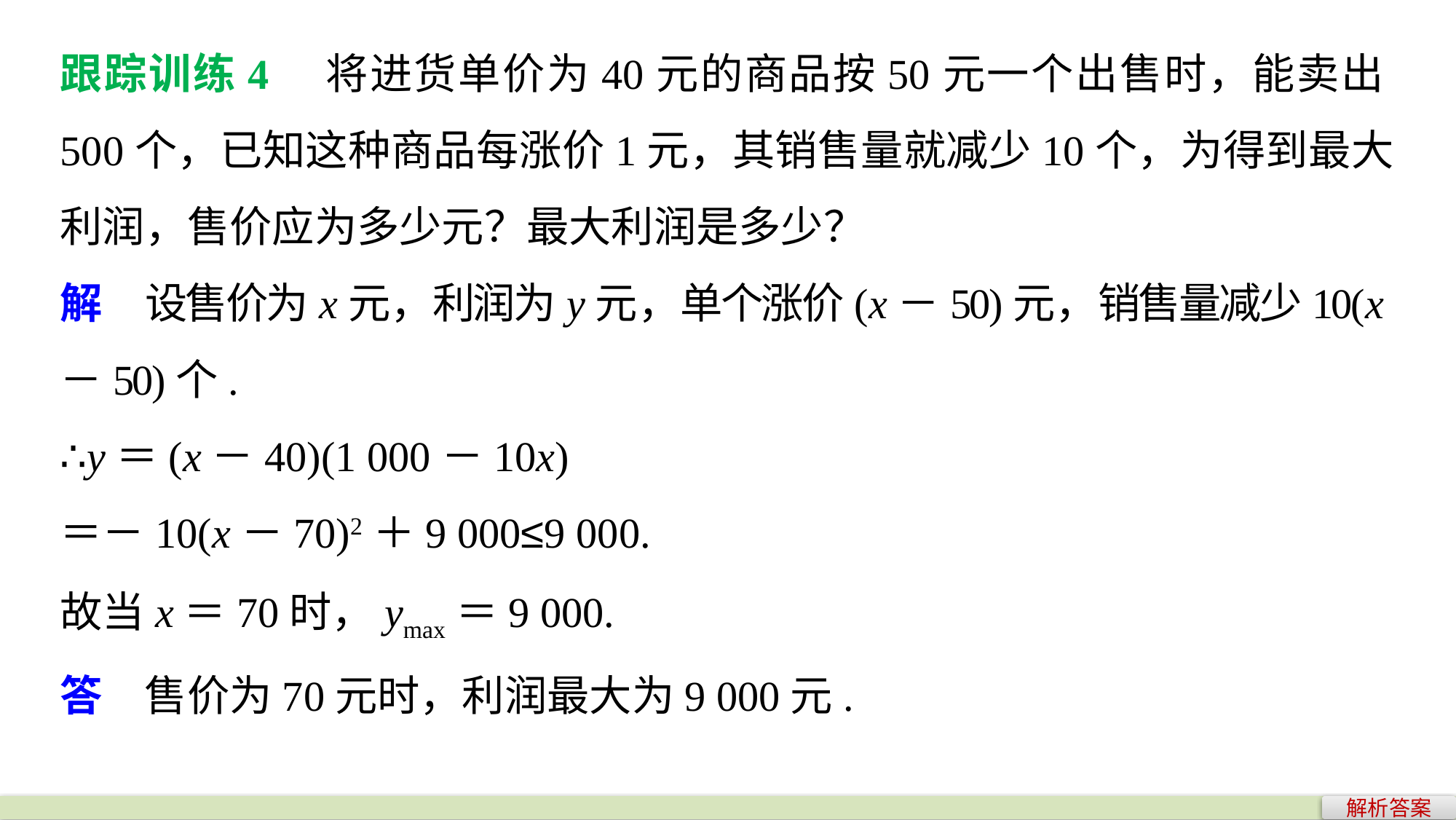

跟踪训练4　将进货单价为40元的商品按50元一个出售时，能卖出500个，已知这种商品每涨价1元，其销售量就减少10个，为得到最大利润，售价应为多少元？最大利润是多少？
解　设售价为x元，利润为y元，单个涨价(x－50)元，销售量减少10(x－50)个.
∴y＝(x－40)(1 000－10x)
＝－10(x－70)2＋9 000≤9 000.
故当x＝70时，ymax＝9 000.
答　售价为70元时，利润最大为9 000元.
解析答案